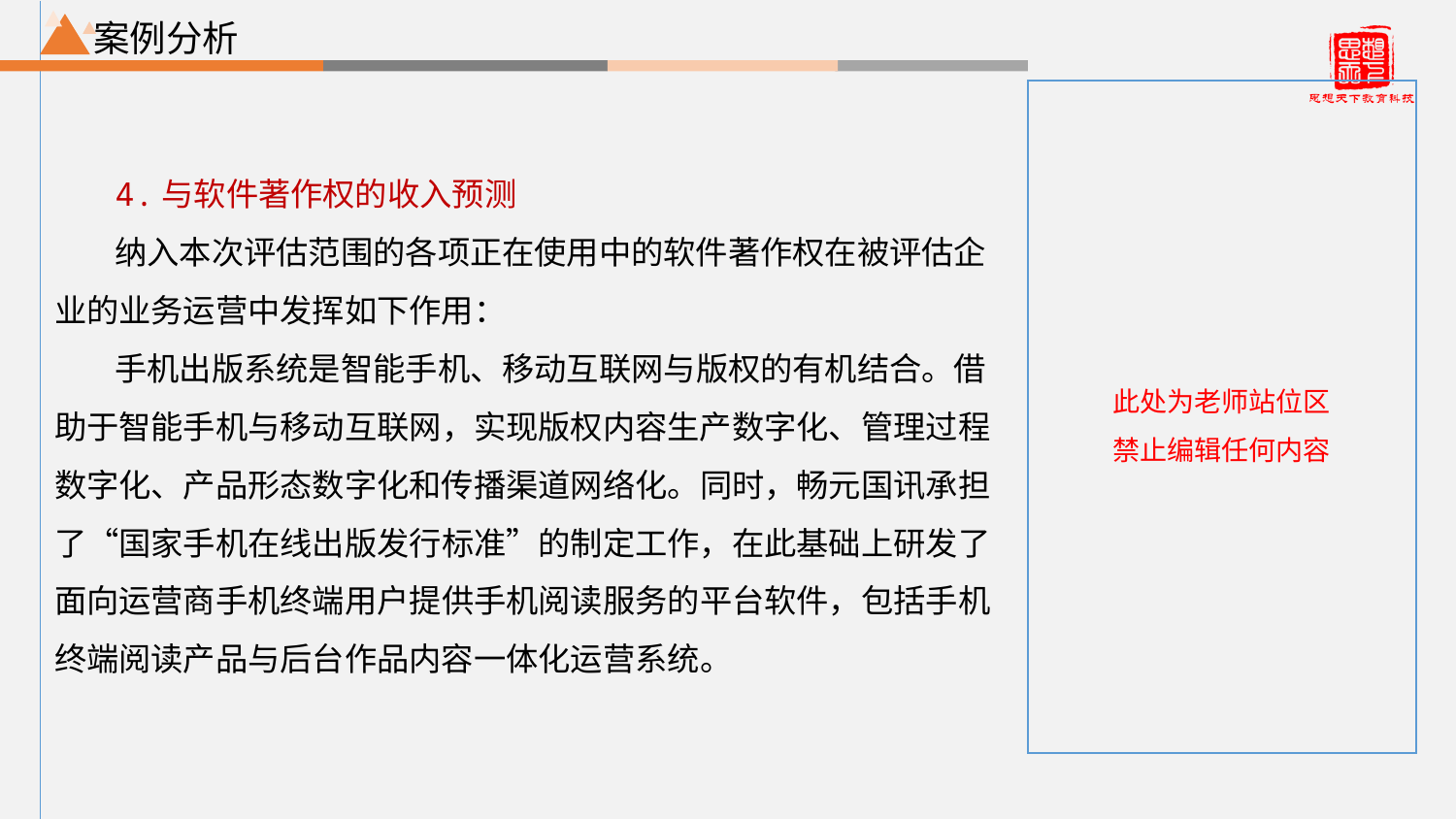

案例分析
4.与软件著作权的收入预测
纳入本次评估范围的各项正在使用中的软件著作权在被评估企业的业务运营中发挥如下作用：
手机出版系统是智能手机、移动互联网与版权的有机结合。借助于智能手机与移动互联网，实现版权内容生产数字化、管理过程数字化、产品形态数字化和传播渠道网络化。同时，畅元国讯承担了“国家手机在线出版发行标准”的制定工作，在此基础上研发了面向运营商手机终端用户提供手机阅读服务的平台软件，包括手机终端阅读产品与后台作品内容一体化运营系统。

46